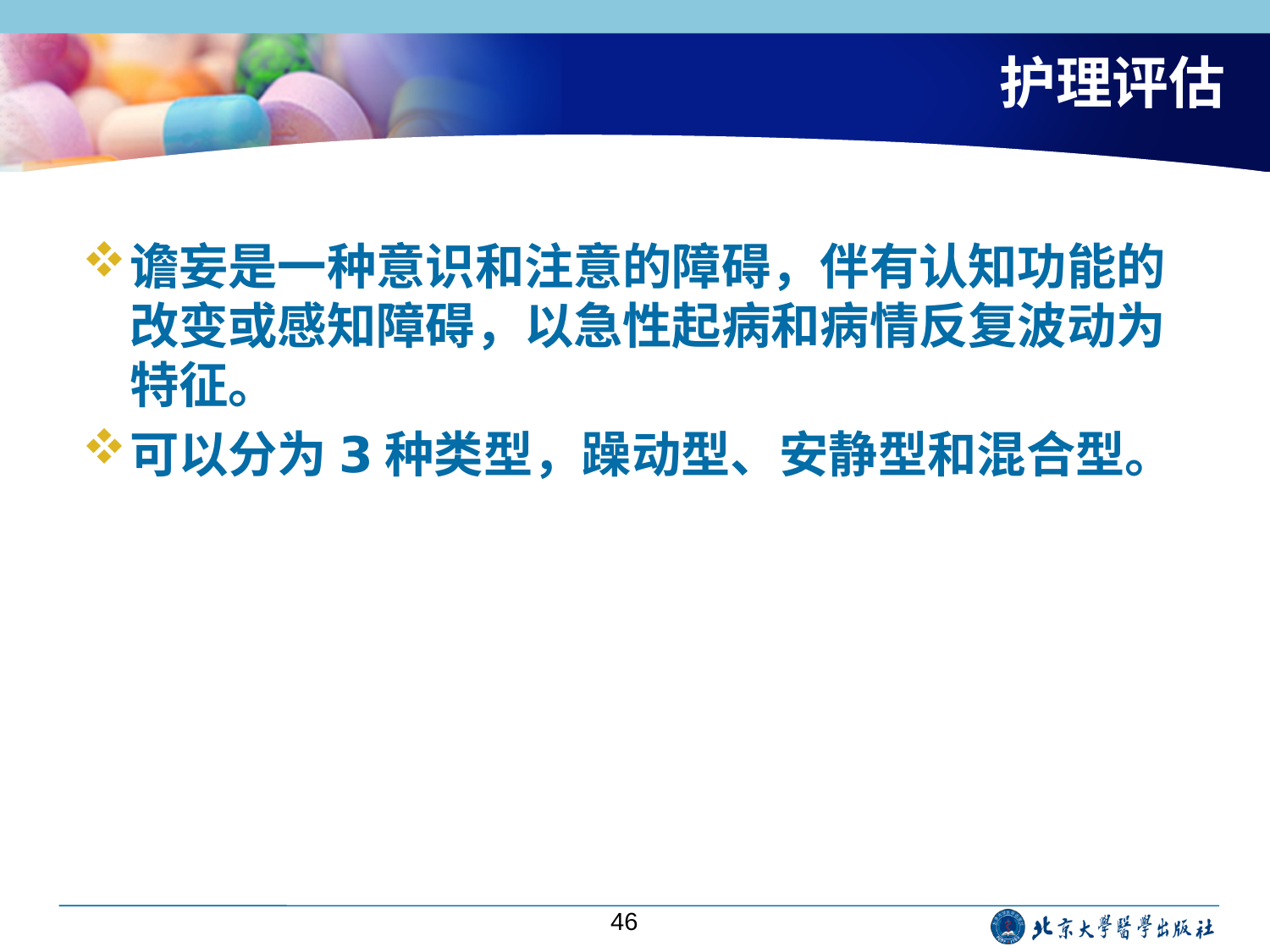

# 护理评估

谵妄是一种意识和注意的障碍，伴有认知功能的改变或感知障碍，以急性起病和病情反复波动为特征。
可以分为3种类型，躁动型、安静型和混合型。

46